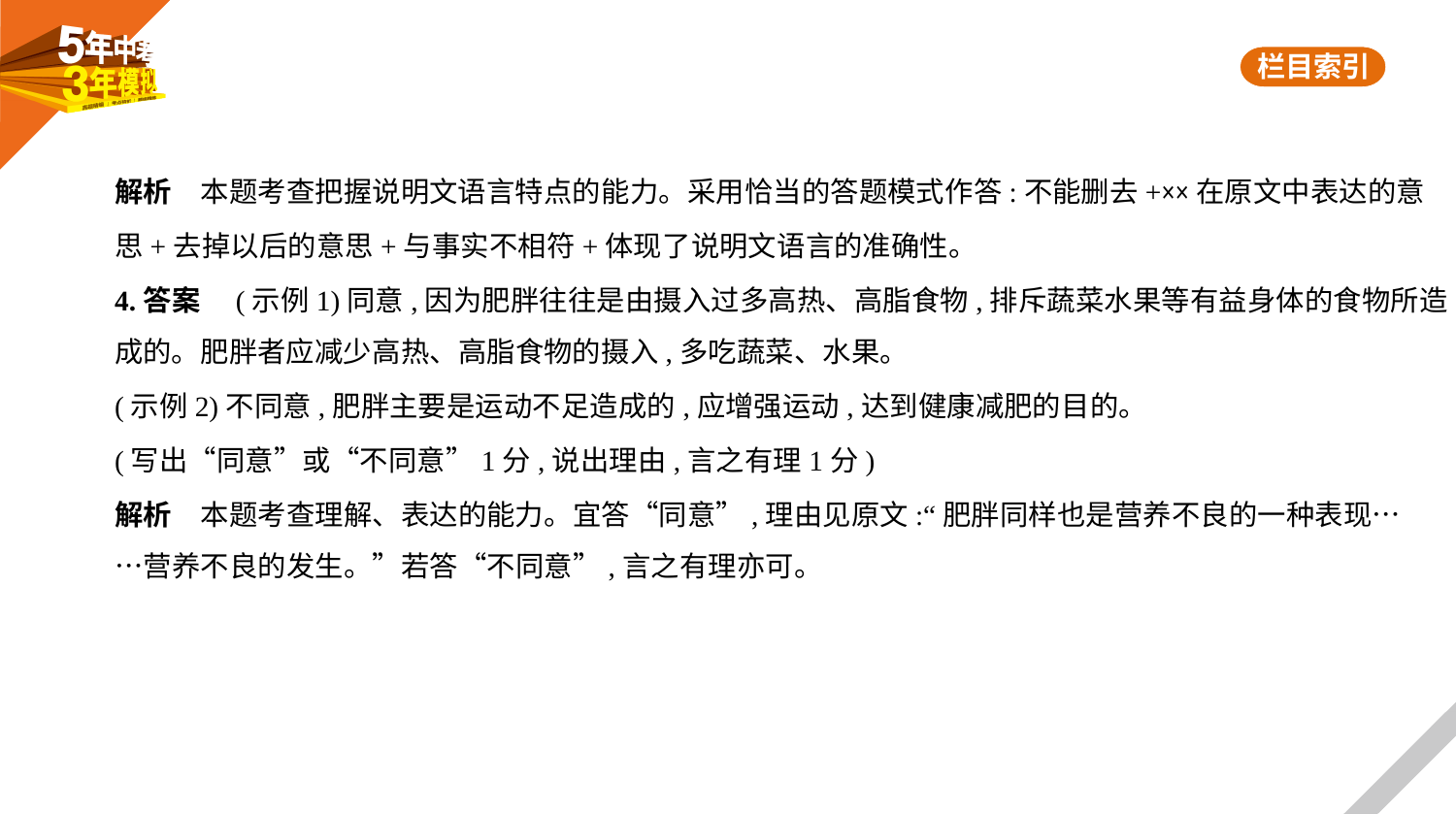

解析　本题考查把握说明文语言特点的能力。采用恰当的答题模式作答:不能删去+××在原文中表达的意
思+去掉以后的意思+与事实不相符+体现了说明文语言的准确性。
4.答案　(示例1)同意,因为肥胖往往是由摄入过多高热、高脂食物,排斥蔬菜水果等有益身体的食物所造
成的。肥胖者应减少高热、高脂食物的摄入,多吃蔬菜、水果。
(示例2)不同意,肥胖主要是运动不足造成的,应增强运动,达到健康减肥的目的。
(写出“同意”或“不同意”1分,说出理由,言之有理1分)
解析　本题考查理解、表达的能力。宜答“同意”,理由见原文:“肥胖同样也是营养不良的一种表现…
…营养不良的发生。”若答“不同意”,言之有理亦可。